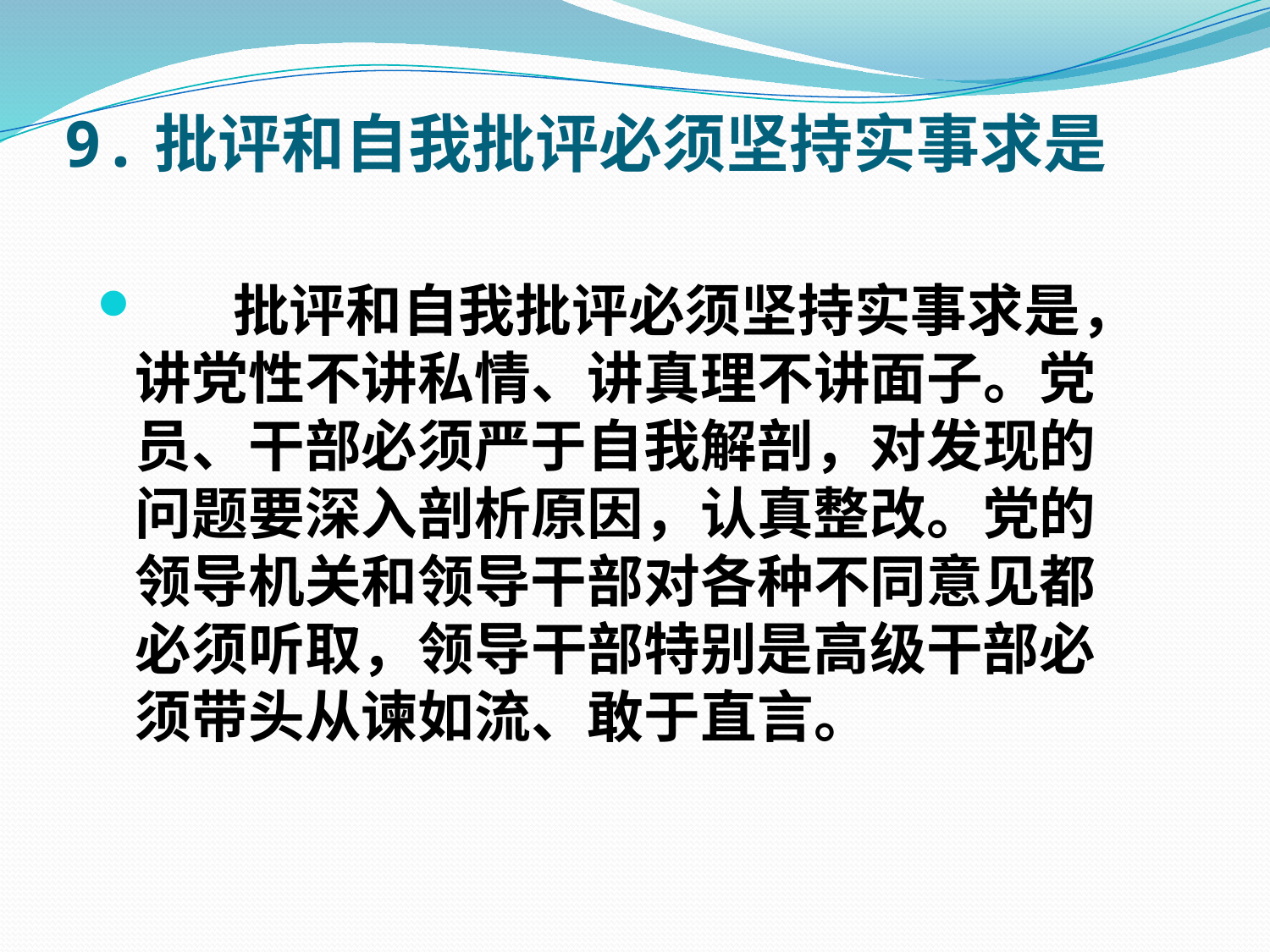

# 9.批评和自我批评必须坚持实事求是
　　批评和自我批评必须坚持实事求是，讲党性不讲私情、讲真理不讲面子。党员、干部必须严于自我解剖，对发现的问题要深入剖析原因，认真整改。党的领导机关和领导干部对各种不同意见都必须听取，领导干部特别是高级干部必须带头从谏如流、敢于直言。